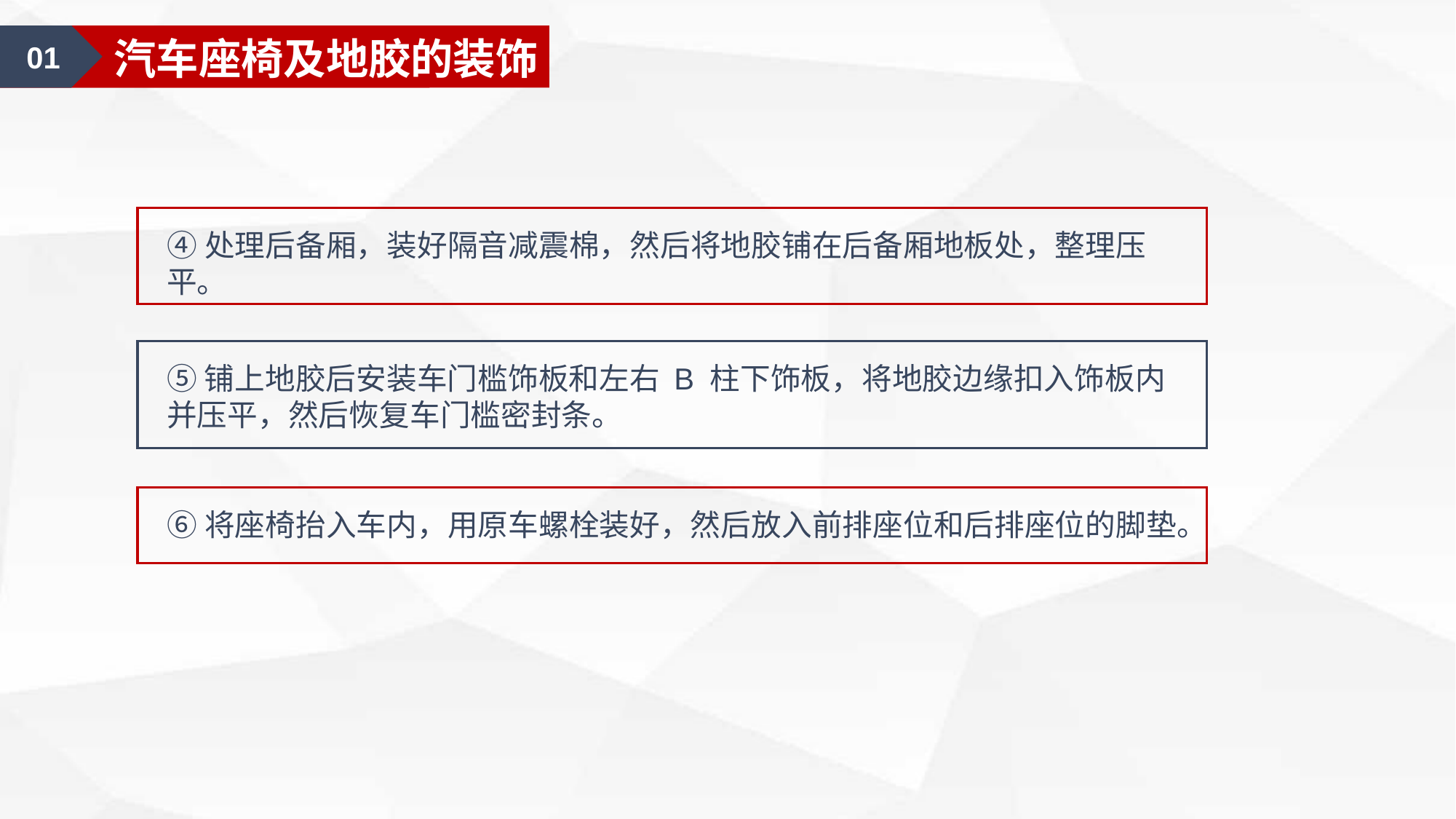

01
车身大包围装饰

01
汽车座椅及地胶的装饰

④处理后备厢，装好隔音减震棉，然后将地胶铺在后备厢地板处，整理压平。

⑤铺上地胶后安装车门槛饰板和左右 B 柱下饰板，将地胶边缘扣入饰板内并压平，然后恢复车门槛密封条。

⑥将座椅抬入车内，用原车螺栓装好，然后放入前排座位和后排座位的脚垫。